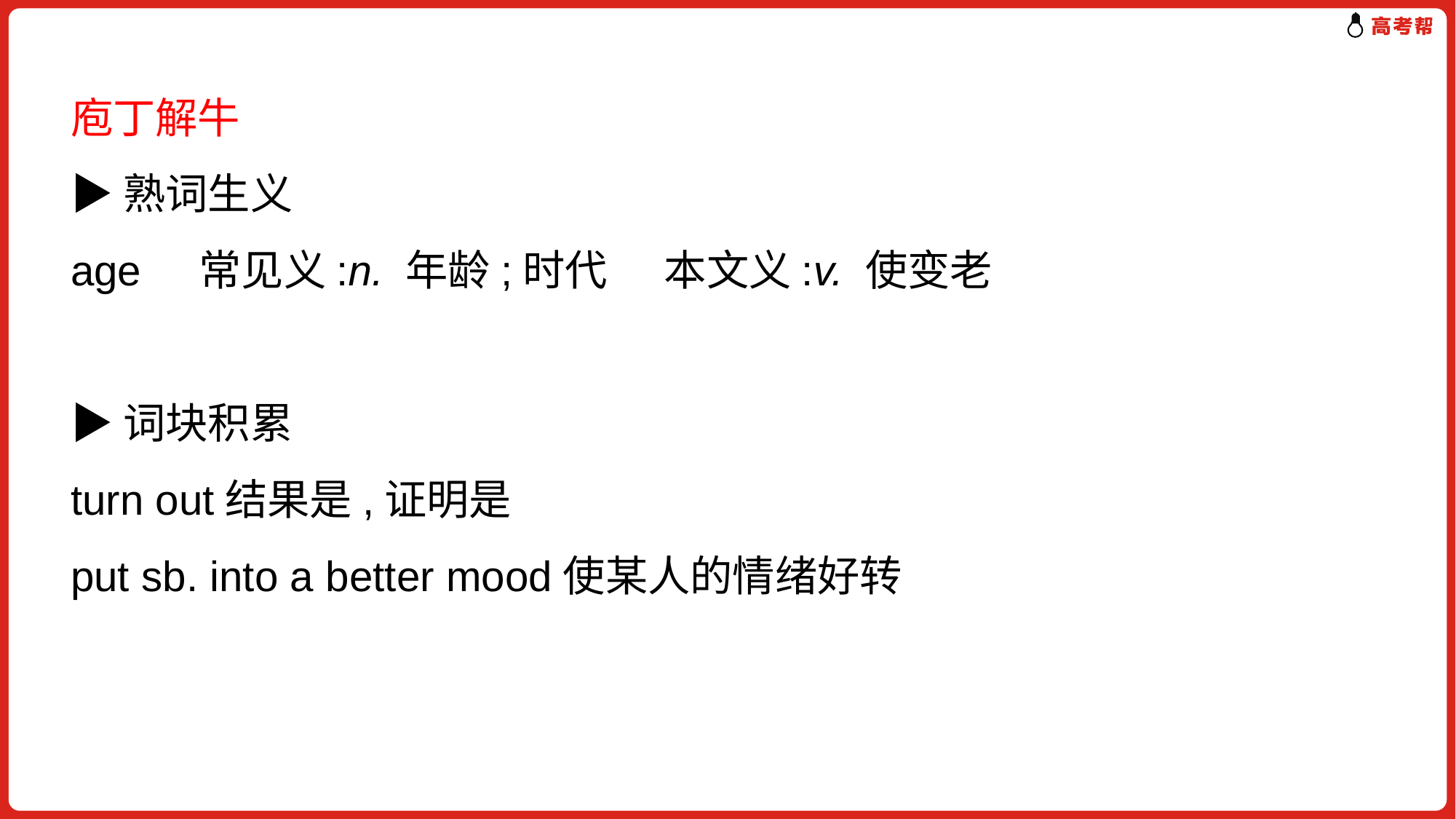

庖丁解牛
▶熟词生义
age    常见义:n. 年龄;时代      本文义:v. 使变老

▶词块积累
turn out结果是,证明是
put sb. into a better mood使某人的情绪好转